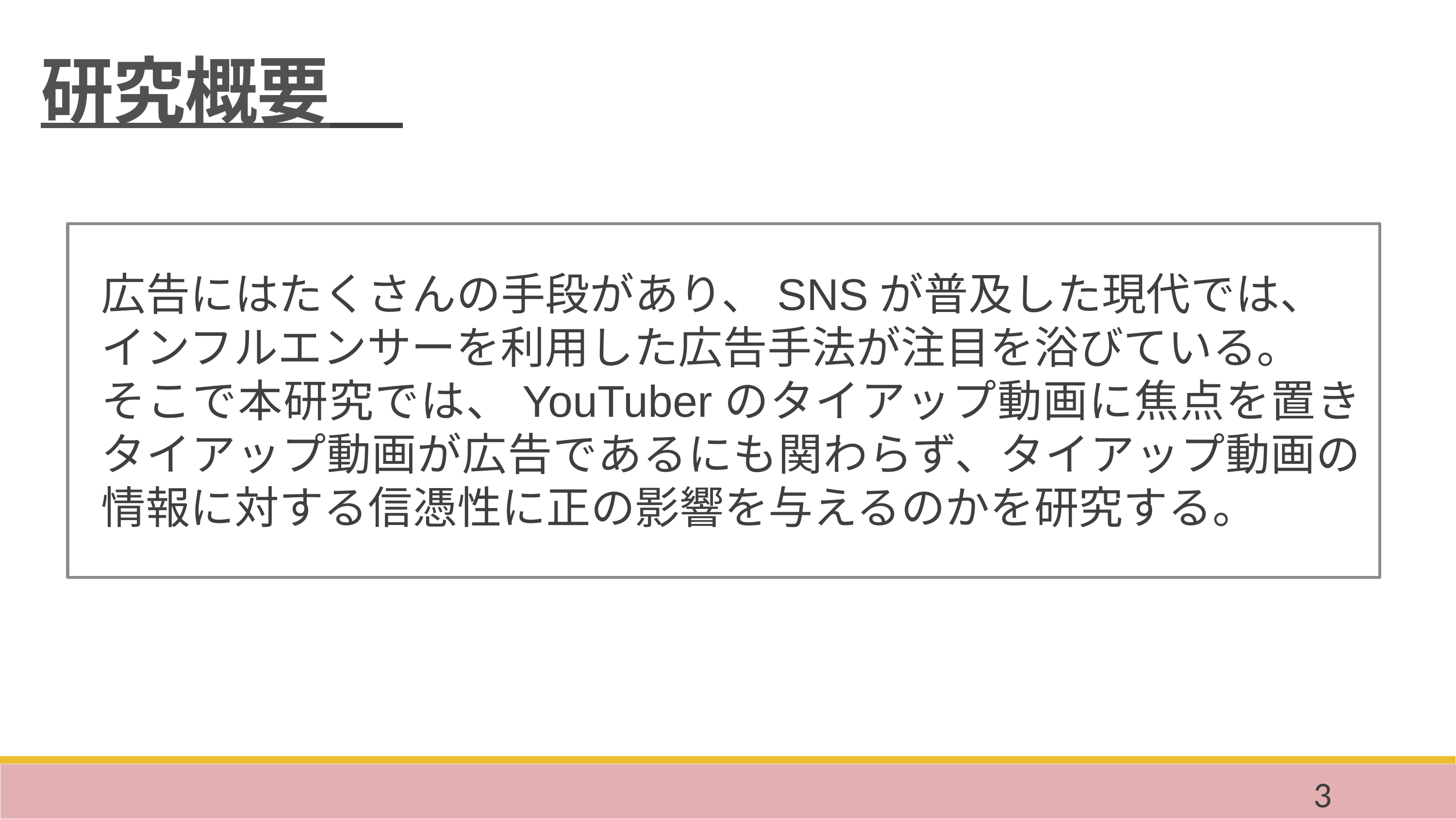

研究概要
4
広告にはたくさんの手段があり、SNSが普及した現代では、
インフルエンサーを利用した広告手法が注目を浴びている。
そこで本研究では、YouTuberのタイアップ動画に焦点を置きタイアップ動画が広告であるにも関わらず、タイアップ動画の情報に対する信憑性に正の影響を与えるのかを研究する。

3